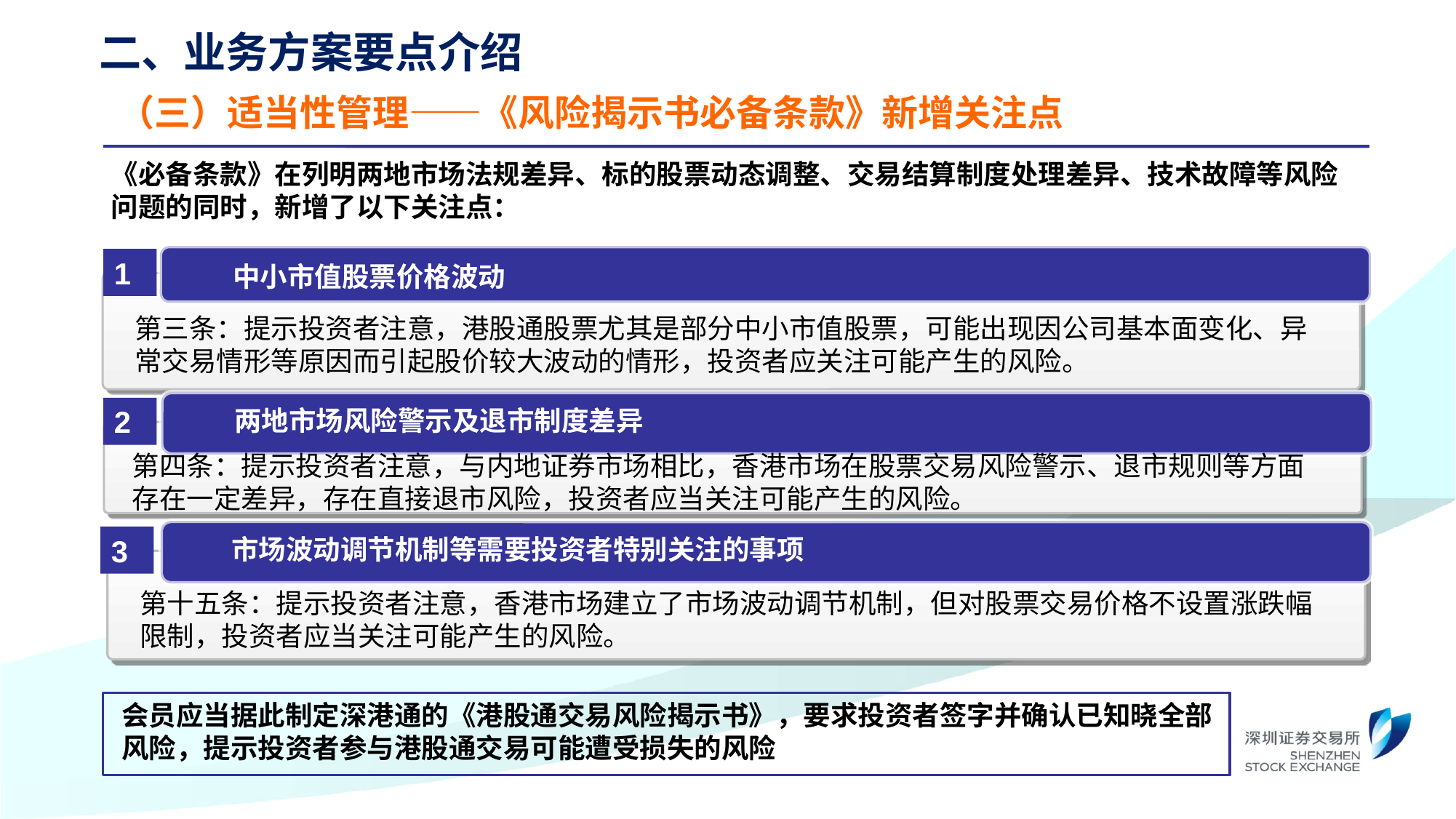

二、业务方案要点介绍
（三）适当性管理——《风险揭示书必备条款》新增关注点

《必备条款》在列明两地市场法规差异、标的股票动态调整、交易结算制度处理差异、技术故障等风险问题的同时，新增了以下关注点：

中小市值股票价格波动
1

第三条：提示投资者注意，港股通股票尤其是部分中小市值股票，可能出现因公司基本面变化、异常交易情形等原因而引起股价较大波动的情形，投资者应关注可能产生的风险。

两地市场风险警示及退市制度差异
2

第四条：提示投资者注意，与内地证券市场相比，香港市场在股票交易风险警示、退市规则等方面存在一定差异，存在直接退市风险，投资者应当关注可能产生的风险。

市场波动调节机制等需要投资者特别关注的事项
3

第十五条：提示投资者注意，香港市场建立了市场波动调节机制，但对股票交易价格不设置涨跌幅限制，投资者应当关注可能产生的风险。

会员应当据此制定深港通的《港股通交易风险揭示书》，要求投资者签字并确认已知晓全部风险，提示投资者参与港股通交易可能遭受损失的风险